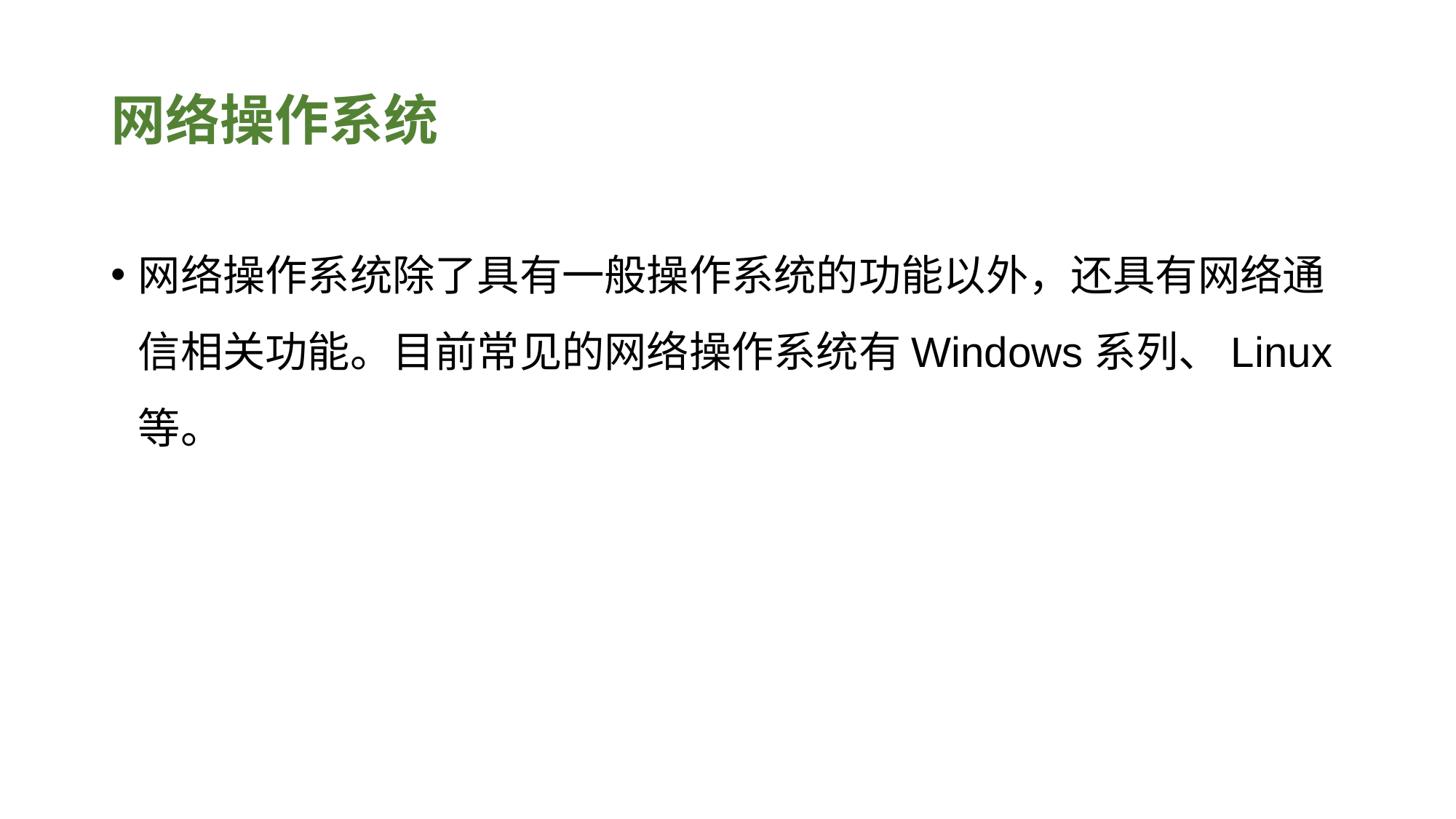

# 网络操作系统
网络操作系统除了具有一般操作系统的功能以外，还具有网络通信相关功能。目前常见的网络操作系统有Windows系列、Linux等。